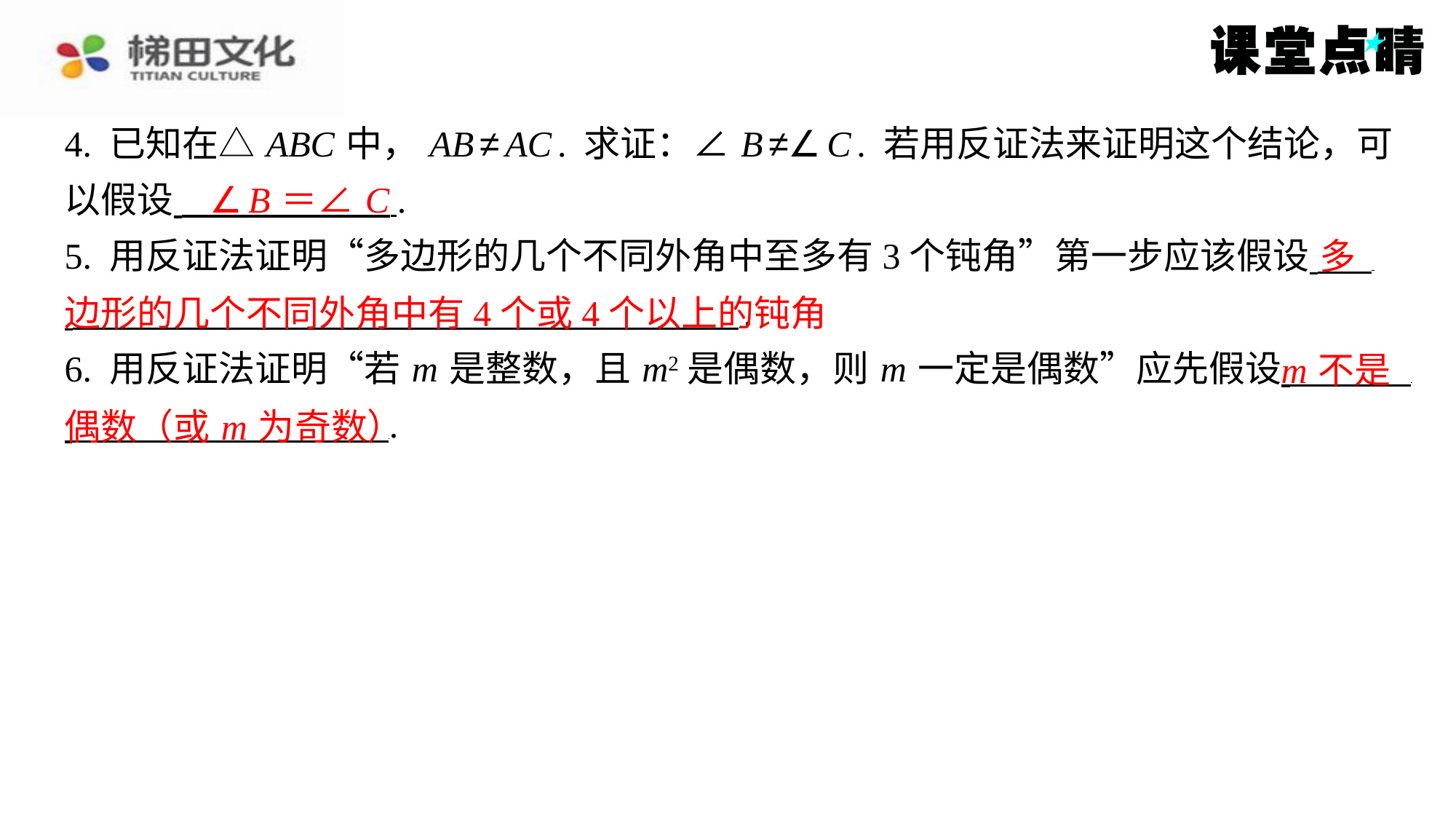

4. 已知在△ ABC 中， AB ≠ AC . 求证：∠ B ≠∠ C . 若用反证法来证明这个结论，可
以假设                                 ⁠.
5. 用反证法证明“多边形的几个不同外角中至多有3个钝角”第一步应该假设          ⁠
                                                                                                     ⁠.
6. 用反证法证明“若 m 是整数，且 m2是偶数，则 m 一定是偶数”应先假设                    ⁠
                                                 ⁠.
∠ B ＝∠ C
多
边形的几个不同外角中有4个或4个以上的钝角
m 不是
偶数（或 m 为奇数）